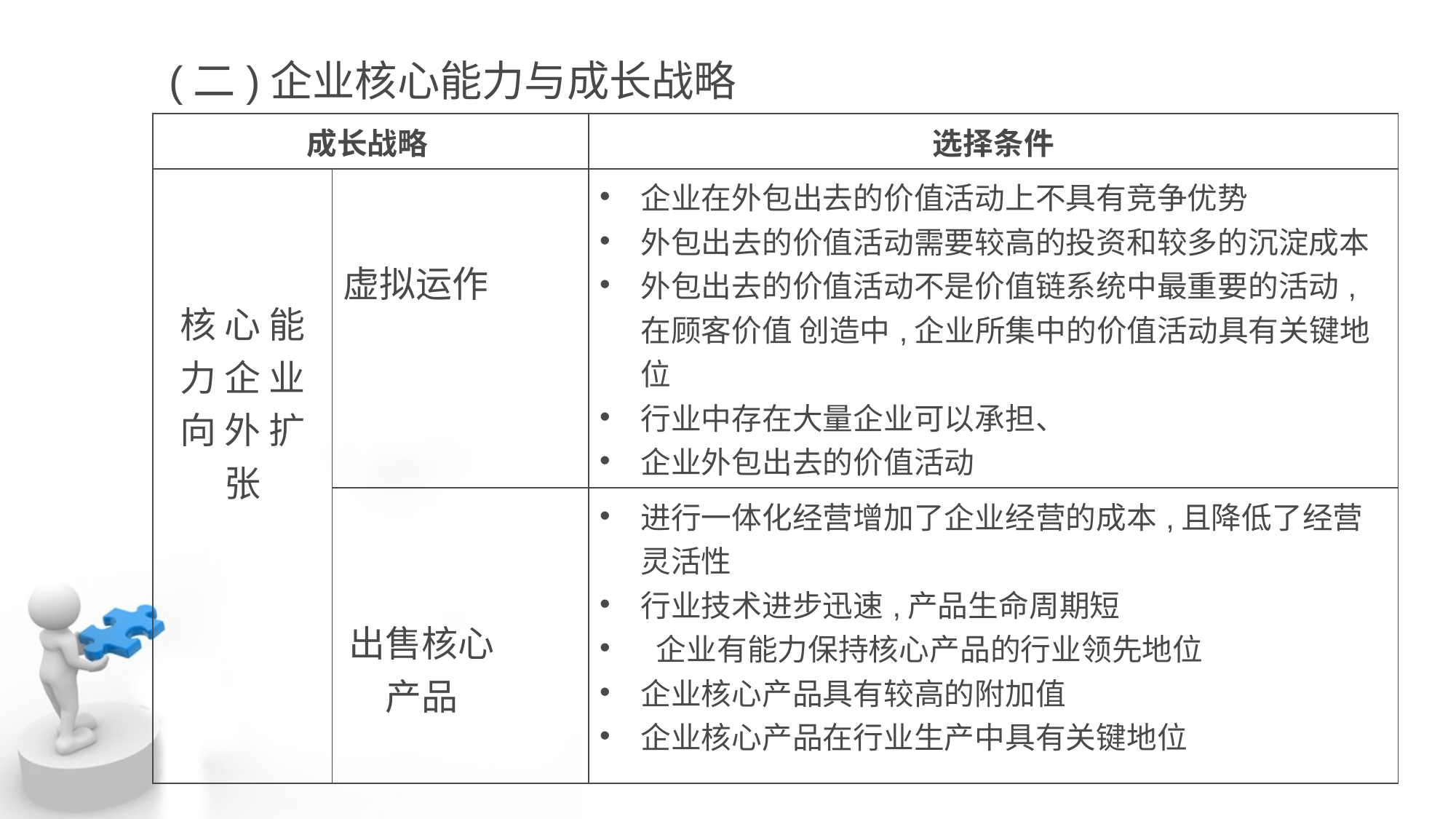

(二)企业核心能力与成长战略
| 成长战略 |  |  | 选择条件 |
| --- | --- | --- | --- |
| 核 心 能 力 企 业 向 外 扩 张 | 虚拟运作 |  | 企业在外包出去的价值活动上不具有竞争优势 外包出去的价值活动需要较高的投资和较多的沉淀成本 外包出去的价值活动不是价值链系统中最重要的活动,在顾客价值 创造中,企业所集中的价值活动具有关键地位 行业中存在大量企业可以承担、 企业外包出去的价值活动 |
|  | 出售核心产品 |  | 进行一体化经营增加了企业经营的成本,且降低了经营灵活性 行业技术进步迅速,产品生命周期短 企业有能力保持核心产品的行业领先地位 企业核心产品具有较高的附加值 企业核心产品在行业生产中具有关键地位 |